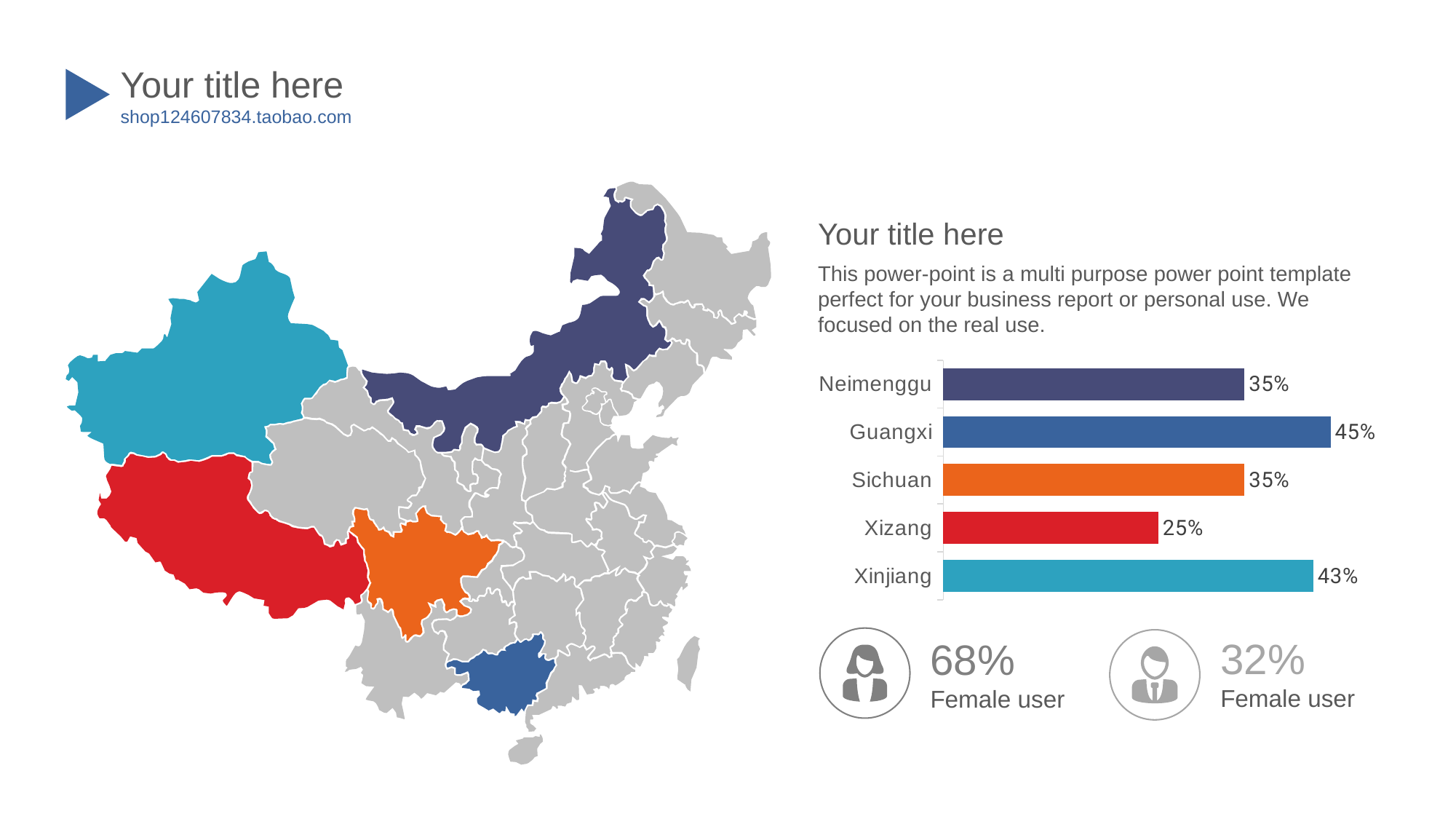

Your title here
shop124607834.taobao.com

Your title here
This power-point is a multi purpose power point template perfect for your business report or personal use. We focused on the real use.

### Chart

| Category | 系列 1 |
|---|---|
| Xinjiang | 0.43000000000000005 |
| Xizang | 0.25 |
| Sichuan | 0.35000000000000003 |
| Guangxi | 0.45 |
| Neimenggu | 0.35000000000000003 |
32%
Female user

68%
Female user